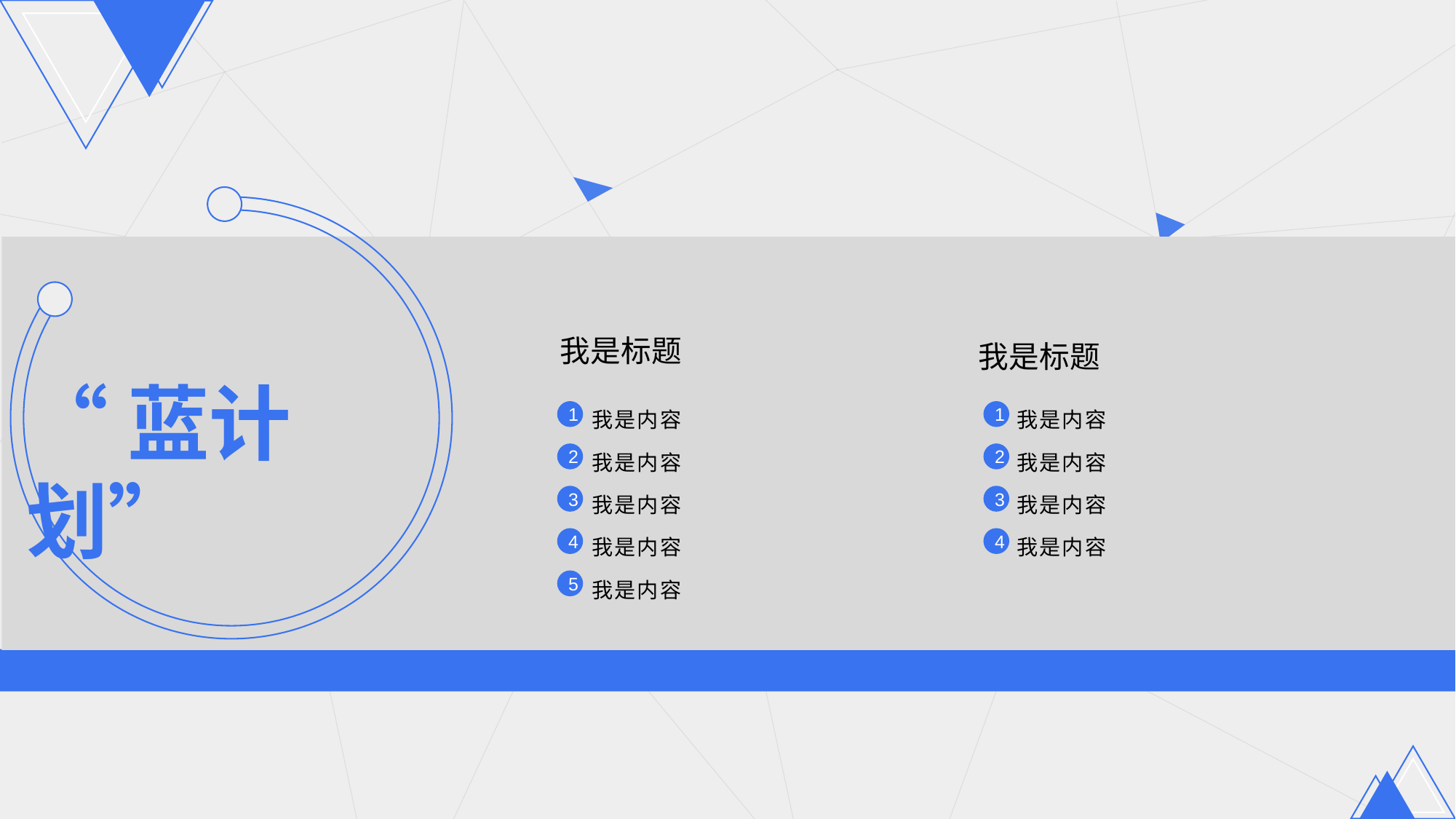

我是标题
我是标题
“蓝计划”
我是内容
我是内容
我是内容
我是内容
我是内容
我是内容
我是内容
我是内容
我是内容
1
1
2
2
3
3
4
4
5